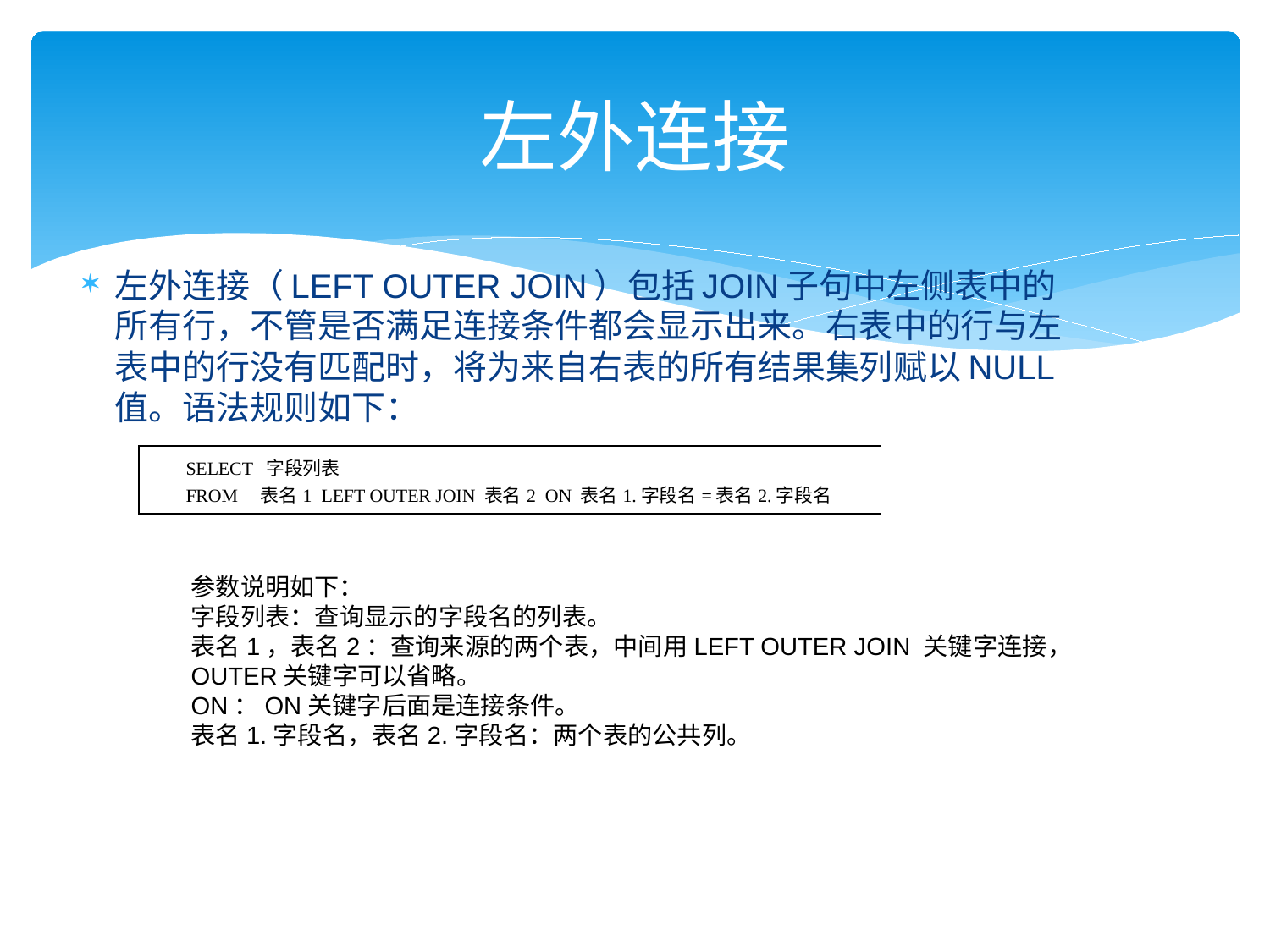

# 左外连接
左外连接（LEFT OUTER JOIN）包括JOIN子句中左侧表中的所有行，不管是否满足连接条件都会显示出来。右表中的行与左表中的行没有匹配时，将为来自右表的所有结果集列赋以NULL值。语法规则如下：
| SELECT 字段列表 FROM 表名1 LEFT OUTER JOIN 表名2 ON 表名1.字段名=表名2.字段名 |
| --- |
参数说明如下：
字段列表：查询显示的字段名的列表。
表名1，表名2：查询来源的两个表，中间用LEFT OUTER JOIN 关键字连接，OUTER关键字可以省略。
ON：ON关键字后面是连接条件。
表名1.字段名，表名2.字段名：两个表的公共列。